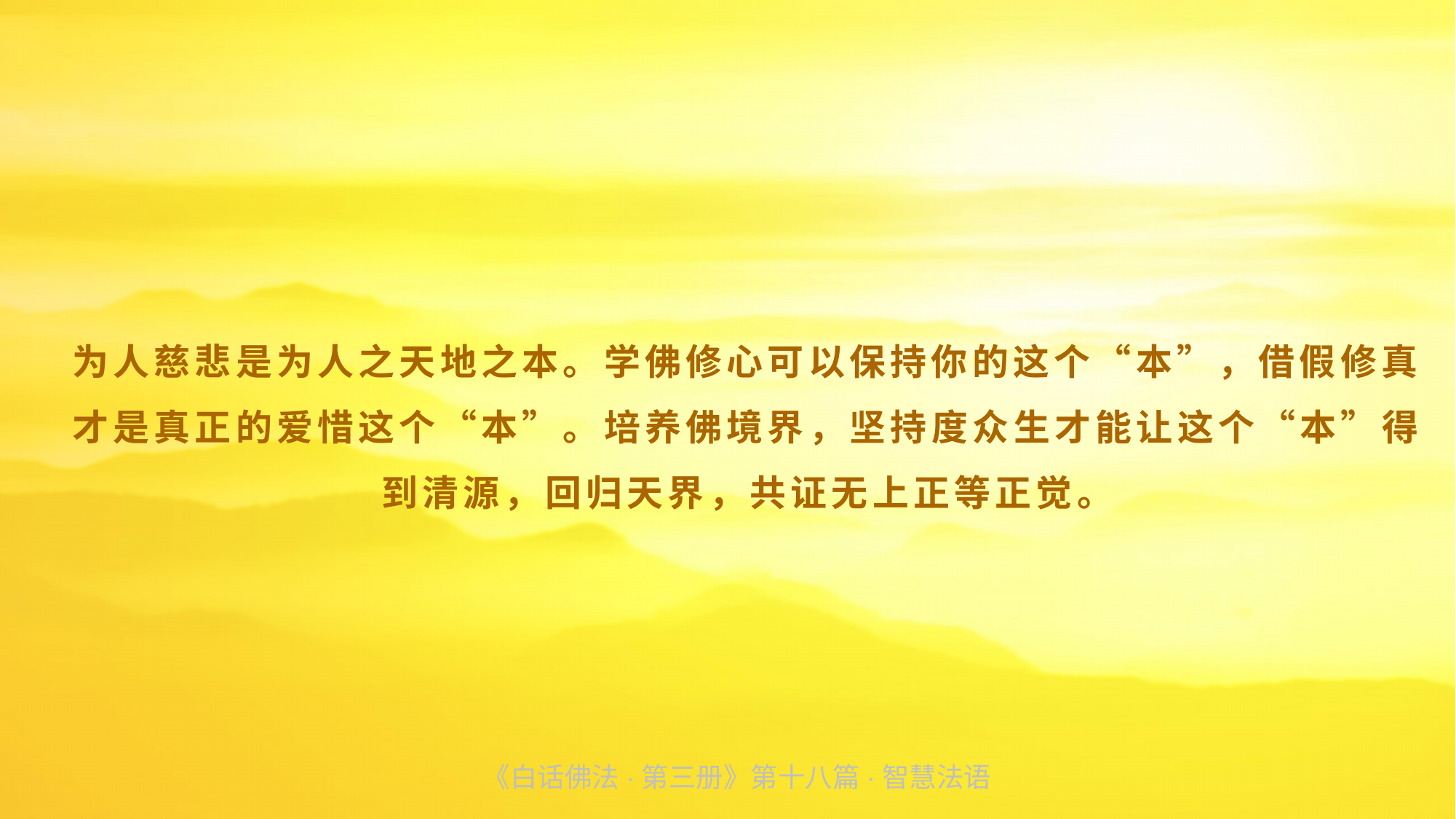

为人慈悲是为人之天地之本。学佛修心可以保持你的这个“本”，借假修真才是真正的爱惜这个“本”。培养佛境界，坚持度众生才能让这个“本”得到清源，回归天界，共证无上正等正觉。
  《白话佛法·第三册》第十八篇·智慧法语